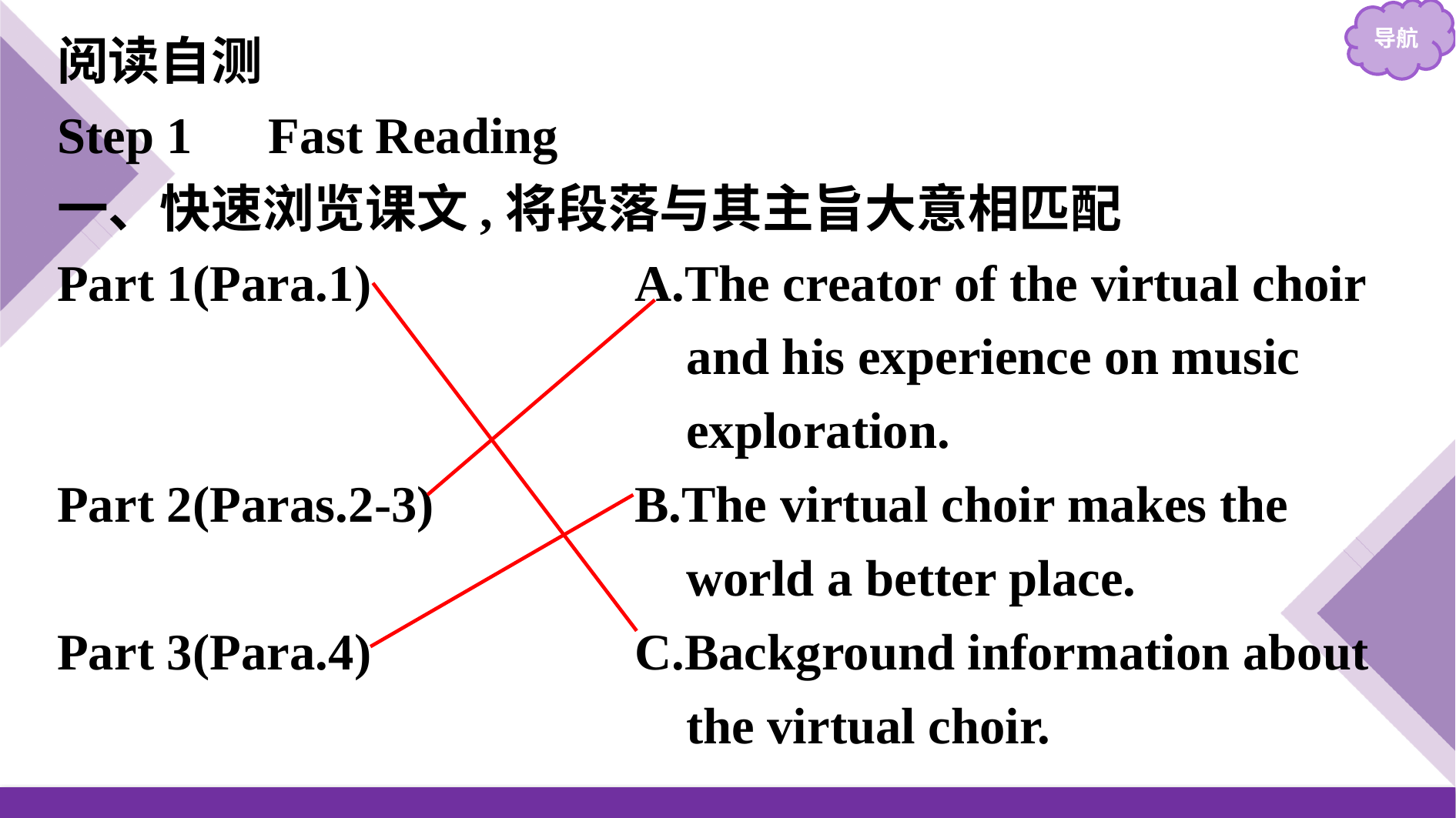

阅读自测
Step 1　Fast Reading
一、快速浏览课文,将段落与其主旨大意相匹配
Part 1(Para.1)　　　　	A.The creator of the virtual choir
					             and his experience on music
						    exploration.
Part 2(Paras.2-3)			B.The virtual choir makes the
						    world a better place.
Part 3(Para.4)				C.Background information about
						    the virtual choir.